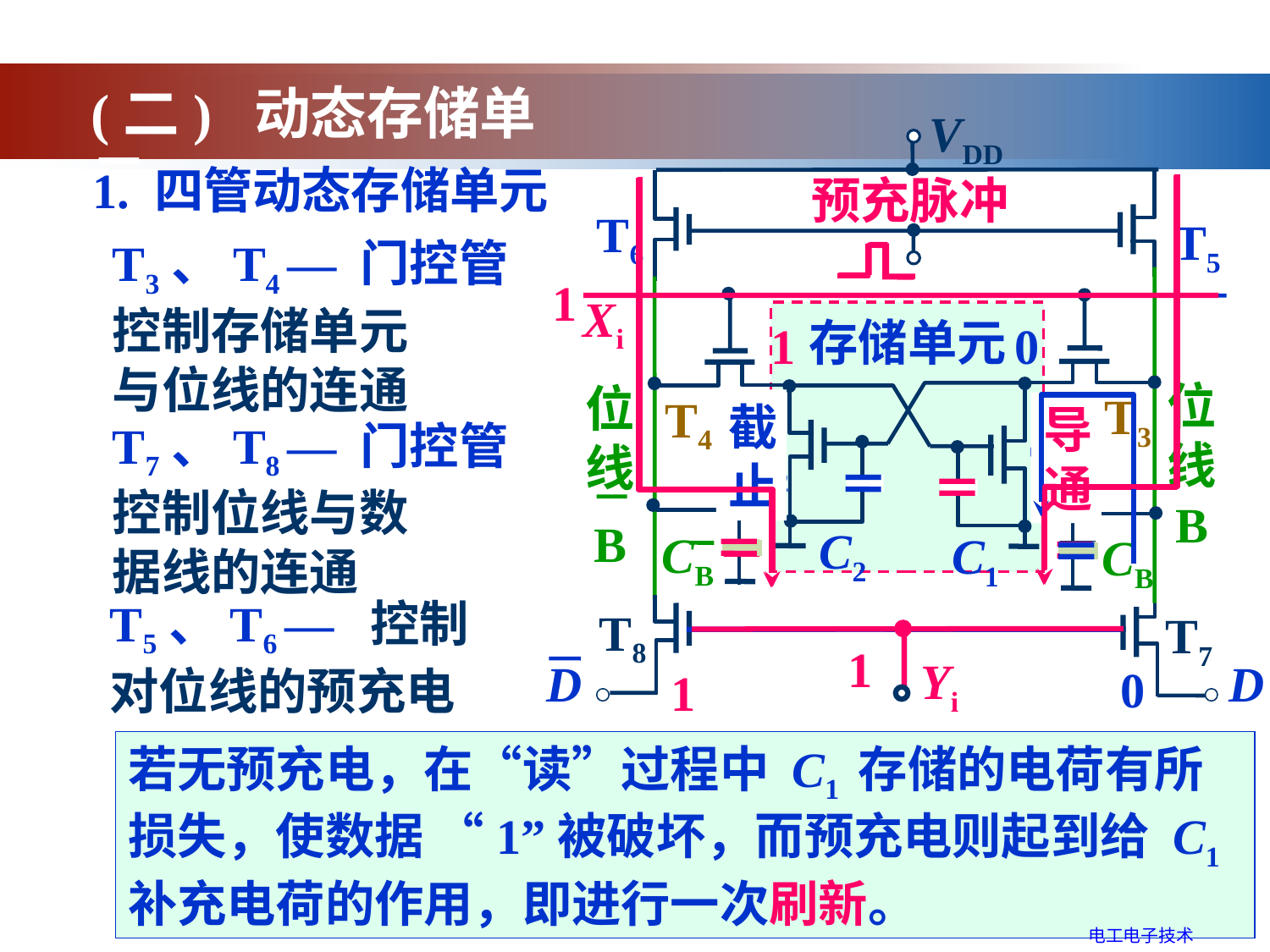

(二)  动态存储单元
VDD

预充脉冲

T6
T5

Xi

位
线
B
位
线

B

T3

T4

T2
T1

C2

CB

C1

CB

T8
T7

Yi
D

D

1. 四管动态存储单元

T3、T4 — 门控管
控制存储单元
与位线的连通
1

存储单元
1
0
截止
导通

T7、T8 — 门控管
控制位线与数
据线的连通

T5、T6 —  控制
对位线的预充电

1
0
1
若无预充电，在“读”过程中 C1 存储的电荷有所损失，使数据 “1”被破坏，而预充电则起到给 C1 补充电荷的作用，即进行一次刷新。
电工电子技术